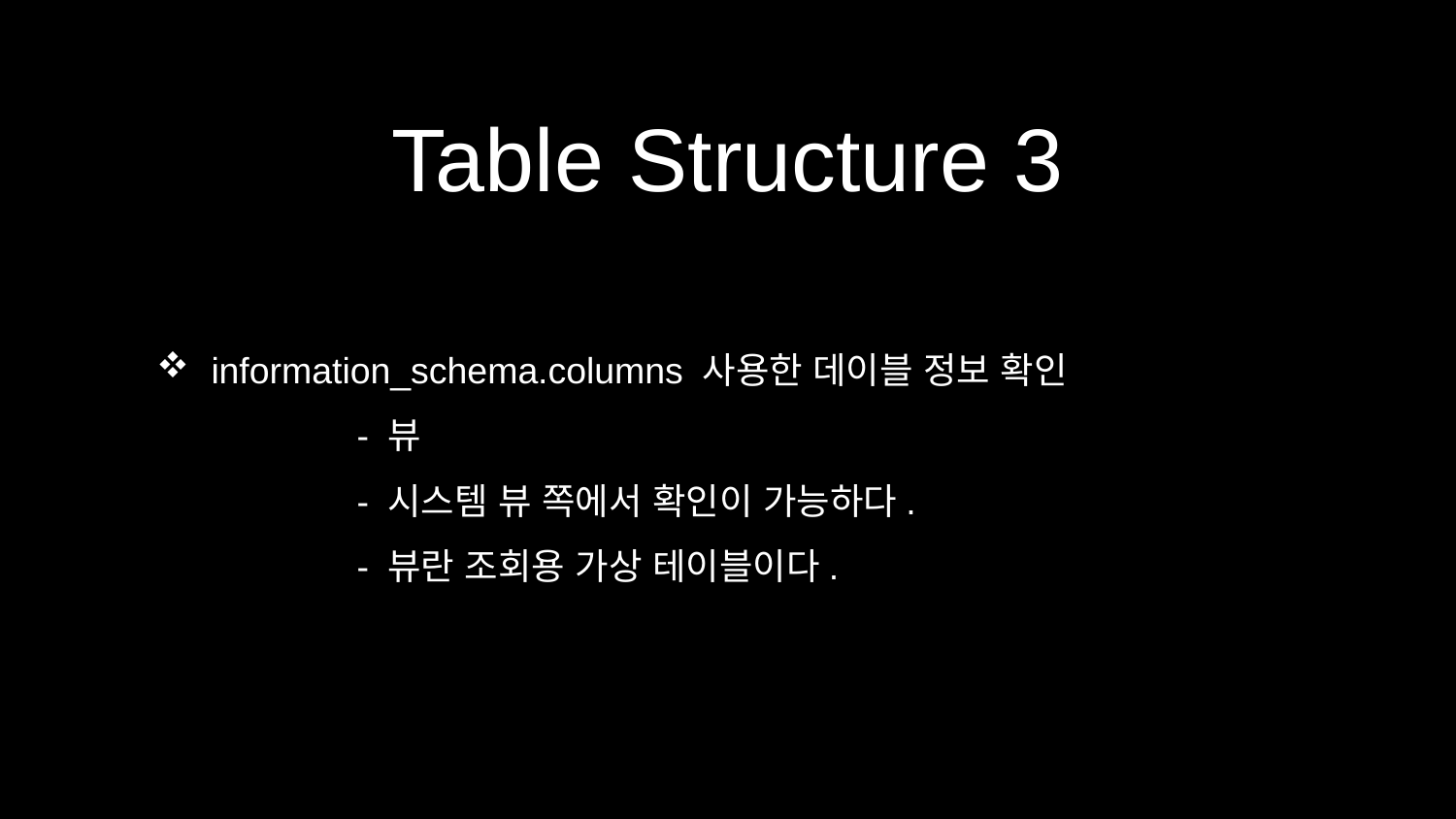

# Table Structure 3
information_schema.columns 사용한 데이블 정보 확인
	- 뷰
	- 시스템 뷰 쪽에서 확인이 가능하다.
	- 뷰란 조회용 가상 테이블이다.